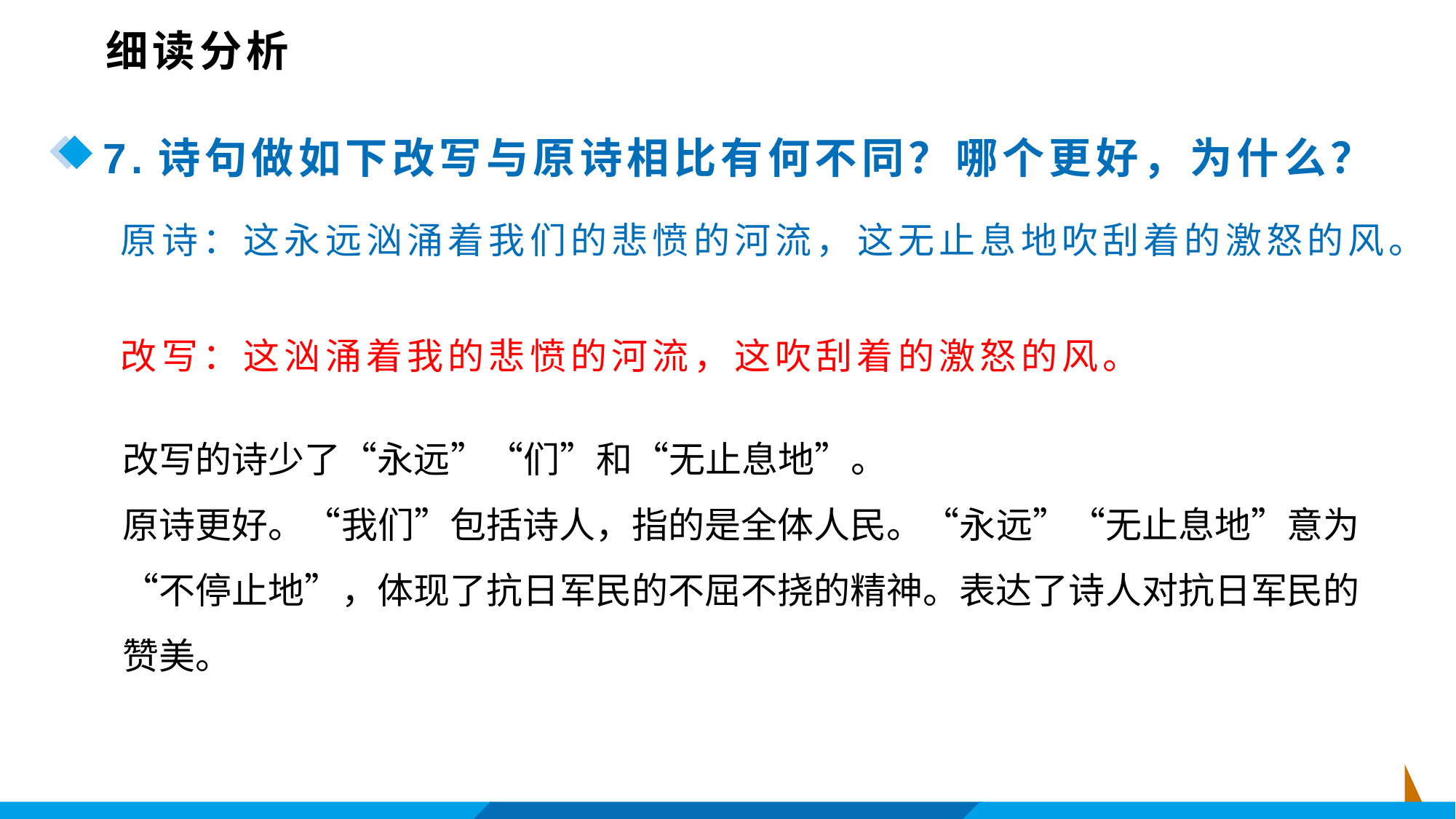

细读分析
7.诗句做如下改写与原诗相比有何不同？哪个更好，为什么？

原诗：这永远汹涌着我们的悲愤的河流，这无止息地吹刮着的激怒的风。
改写：这汹涌着我的悲愤的河流，这吹刮着的激怒的风。
改写的诗少了“永远”“们”和“无止息地”。
原诗更好。“我们”包括诗人，指的是全体人民。“永远”“无止息地”意为“不停止地”，体现了抗日军民的不屈不挠的精神。表达了诗人对抗日军民的赞美。